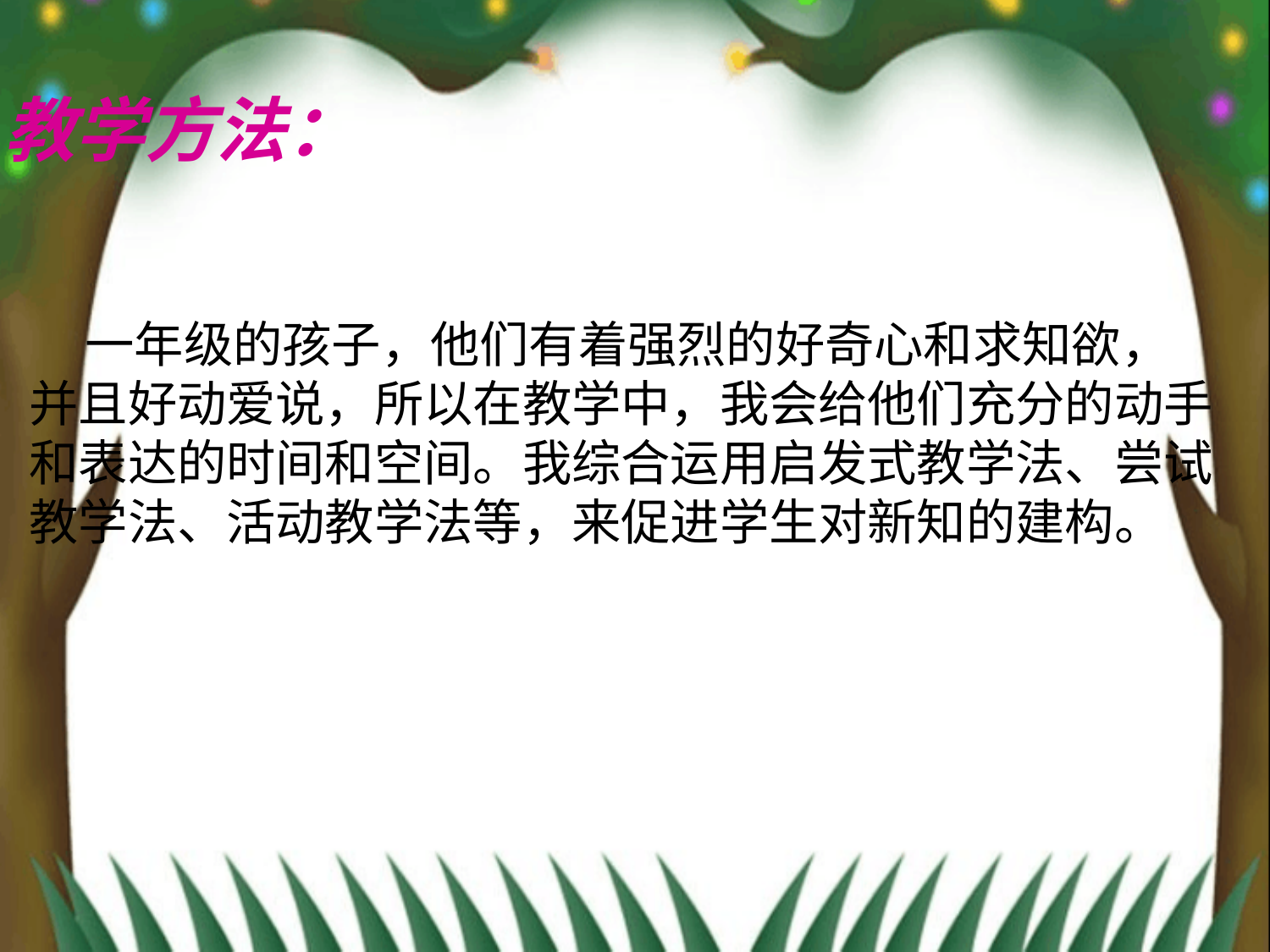

教学方法：
    一年级的孩子，他们有着强烈的好奇心和求知欲，
并且好动爱说，所以在教学中，我会给他们充分的动手
和表达的时间和空间。我综合运用启发式教学法、尝试
教学法、活动教学法等，来促进学生对新知的建构。